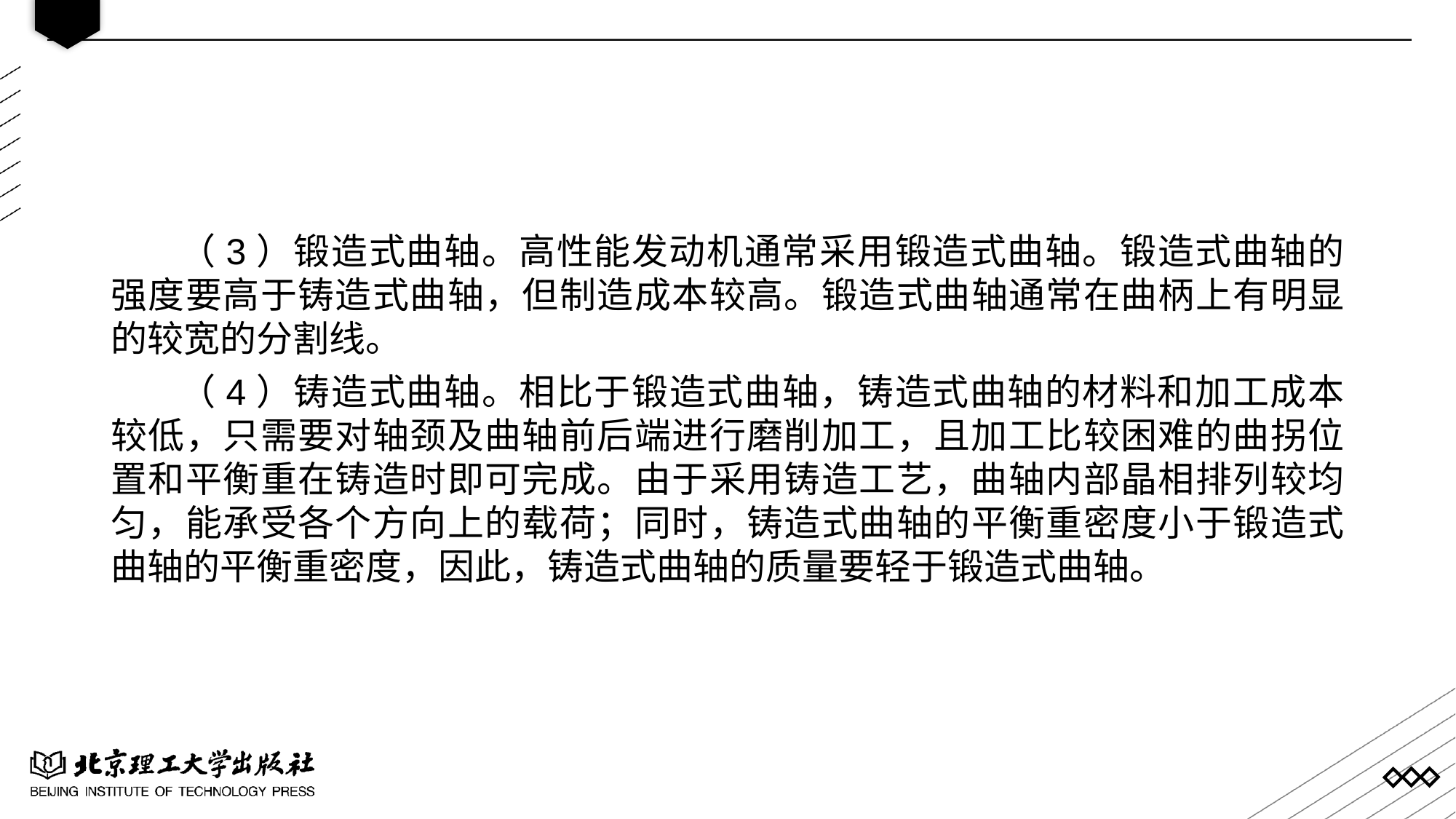

（3）锻造式曲轴。高性能发动机通常采用锻造式曲轴。锻造式曲轴的强度要高于铸造式曲轴，但制造成本较高。锻造式曲轴通常在曲柄上有明显的较宽的分割线。
（4）铸造式曲轴。相比于锻造式曲轴，铸造式曲轴的材料和加工成本较低，只需要对轴颈及曲轴前后端进行磨削加工，且加工比较困难的曲拐位置和平衡重在铸造时即可完成。由于采用铸造工艺，曲轴内部晶相排列较均匀，能承受各个方向上的载荷；同时，铸造式曲轴的平衡重密度小于锻造式曲轴的平衡重密度，因此，铸造式曲轴的质量要轻于锻造式曲轴。